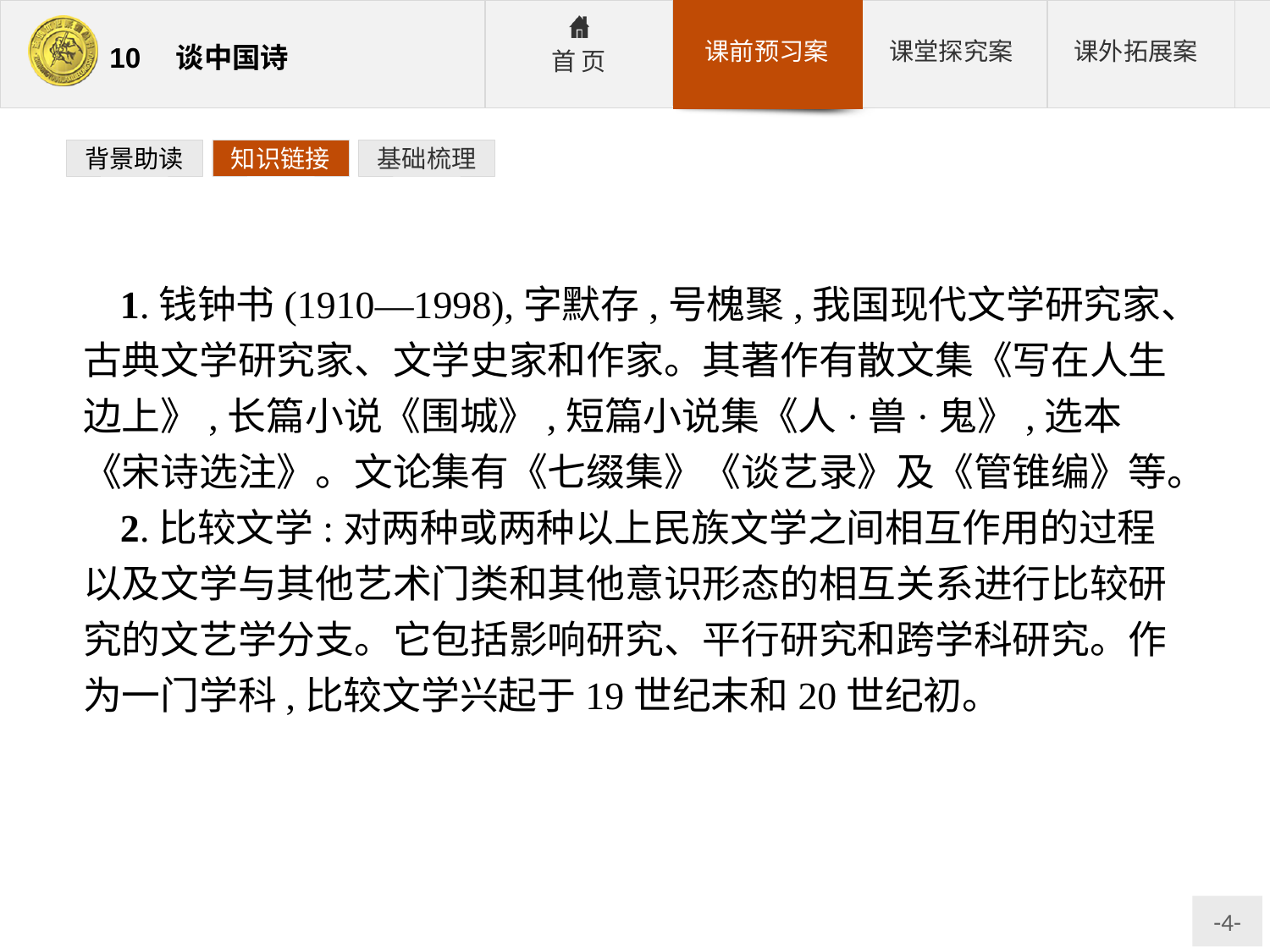

背景助读
知识链接
基础梳理
1.钱钟书(1910—1998),字默存,号槐聚,我国现代文学研究家、古典文学研究家、文学史家和作家。其著作有散文集《写在人生边上》,长篇小说《围城》,短篇小说集《人·兽·鬼》,选本《宋诗选注》。文论集有《七缀集》《谈艺录》及《管锥编》等。
2.比较文学:对两种或两种以上民族文学之间相互作用的过程以及文学与其他艺术门类和其他意识形态的相互关系进行比较研究的文艺学分支。它包括影响研究、平行研究和跨学科研究。作为一门学科,比较文学兴起于19世纪末和20世纪初。